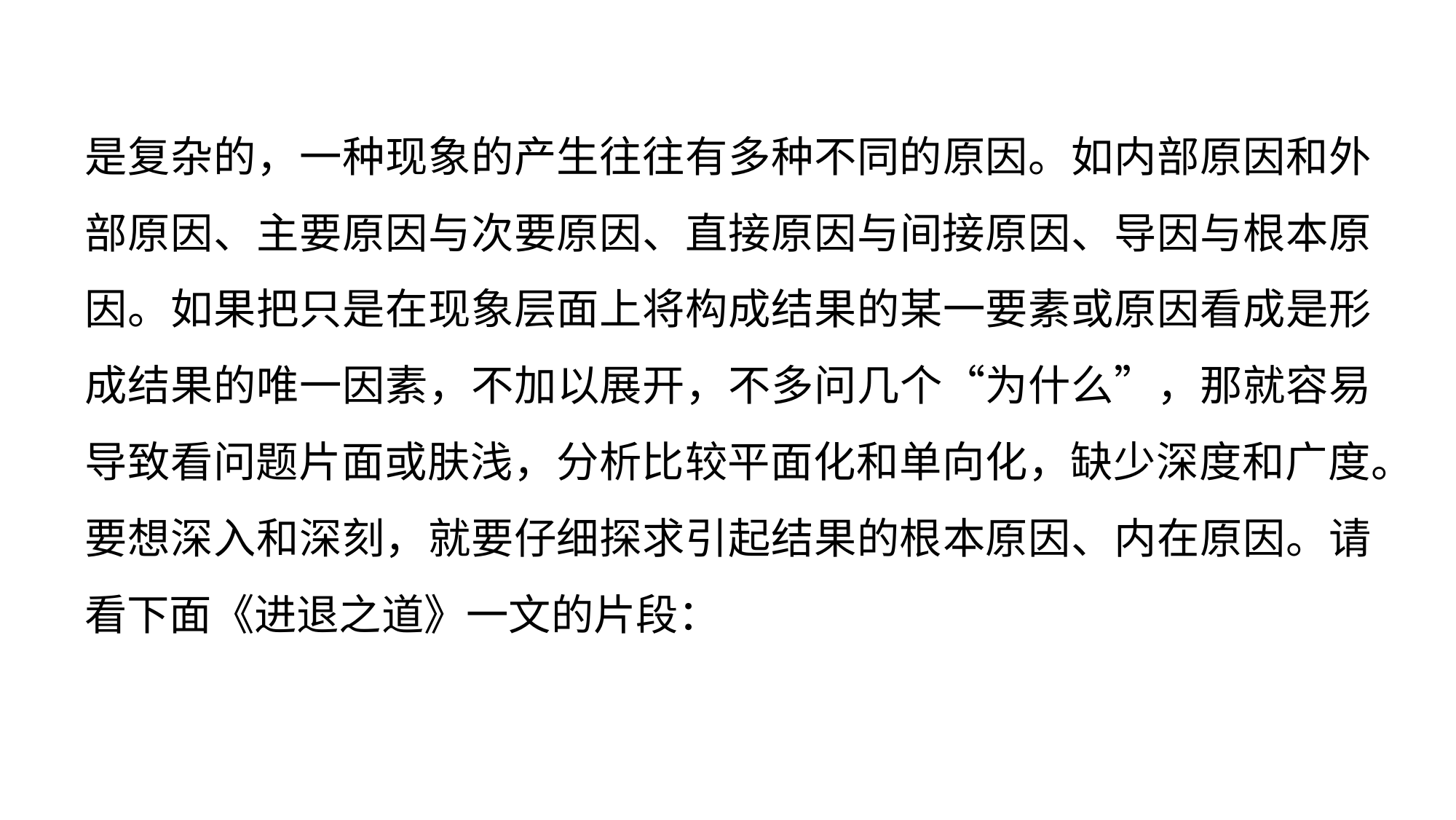

是复杂的，一种现象的产生往往有多种不同的原因。如内部原因和外部原因、主要原因与次要原因、直接原因与间接原因、导因与根本原因。如果把只是在现象层面上将构成结果的某一要素或原因看成是形成结果的唯一因素，不加以展开，不多问几个“为什么”，那就容易导致看问题片面或肤浅，分析比较平面化和单向化，缺少深度和广度。要想深入和深刻，就要仔细探求引起结果的根本原因、内在原因。请看下面《进退之道》一文的片段：